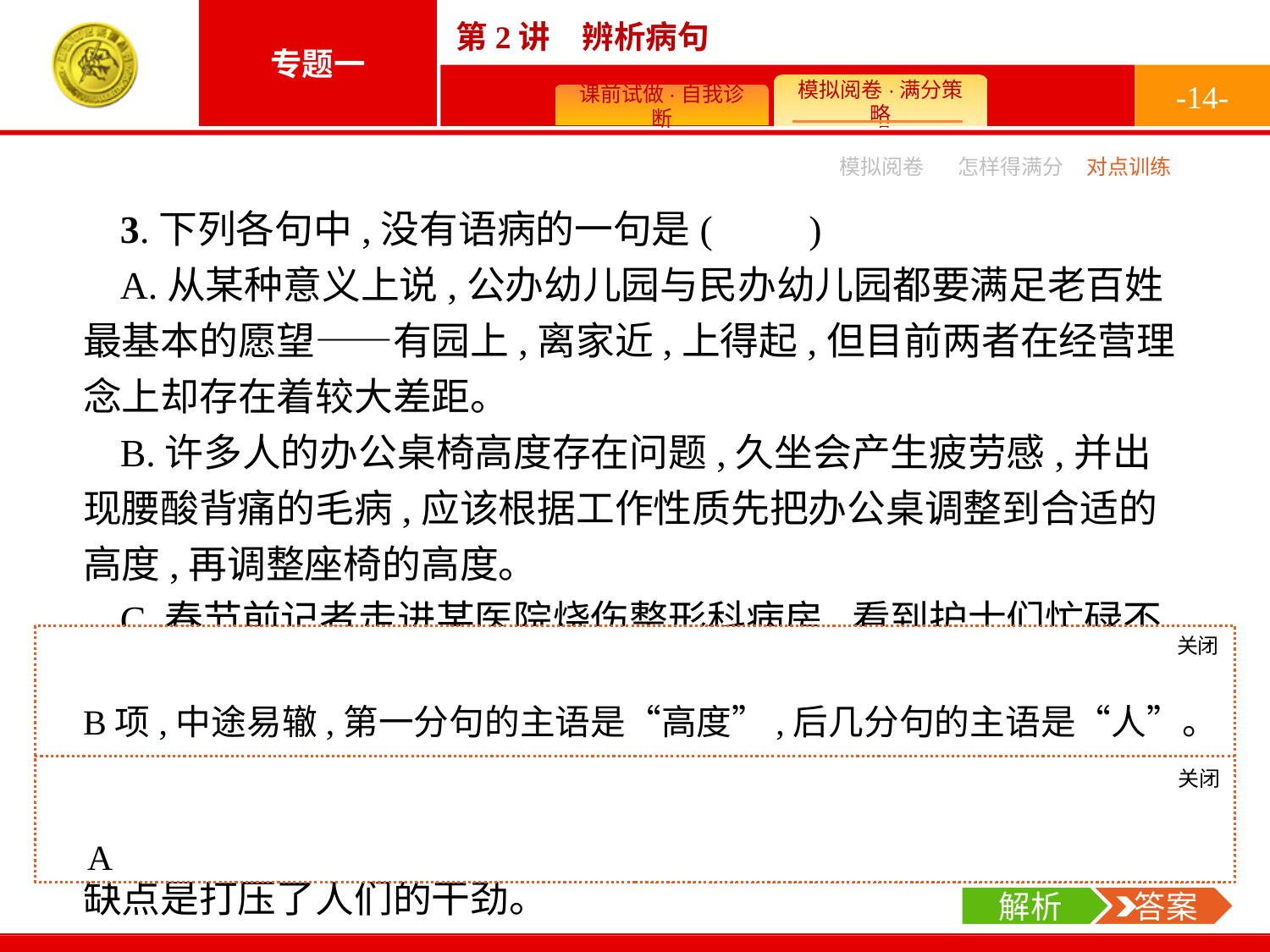

-14-
模拟阅卷
怎样得满分
对点训练
3.下列各句中,没有语病的一句是(　　)
A.从某种意义上说,公办幼儿园与民办幼儿园都要满足老百姓最基本的愿望——有园上,离家近,上得起,但目前两者在经营理念上却存在着较大差距。
B.许多人的办公桌椅高度存在问题,久坐会产生疲劳感,并出现腰酸背痛的毛病,应该根据工作性质先把办公桌调整到合适的高度,再调整座椅的高度。
C.春节前记者走进某医院烧伤整形科病房,看到护士们忙碌不停,而病人中婴幼儿及老年人居多。护士反映,近一个月以来儿童烧烫伤是主要就医人群。
D.美国政治学者弗朗西斯·福山指出,为了应对收入差距扩大,发达国家传统的办法是实施再分配和构筑社会安全网,这样做的缺点是打压了人们的干劲。

关闭
解析

B项,中途易辙,第一分句的主语是“高度”,后几分句的主语是“人”。C项,搭配不当,应把“儿童烧烫伤”改为“烧烫伤儿童”。D项,成分残缺,“应对”缺宾语,在“收入差距扩大”后加上“的局面”。

关闭
解析
  答案

A
解析
  答案